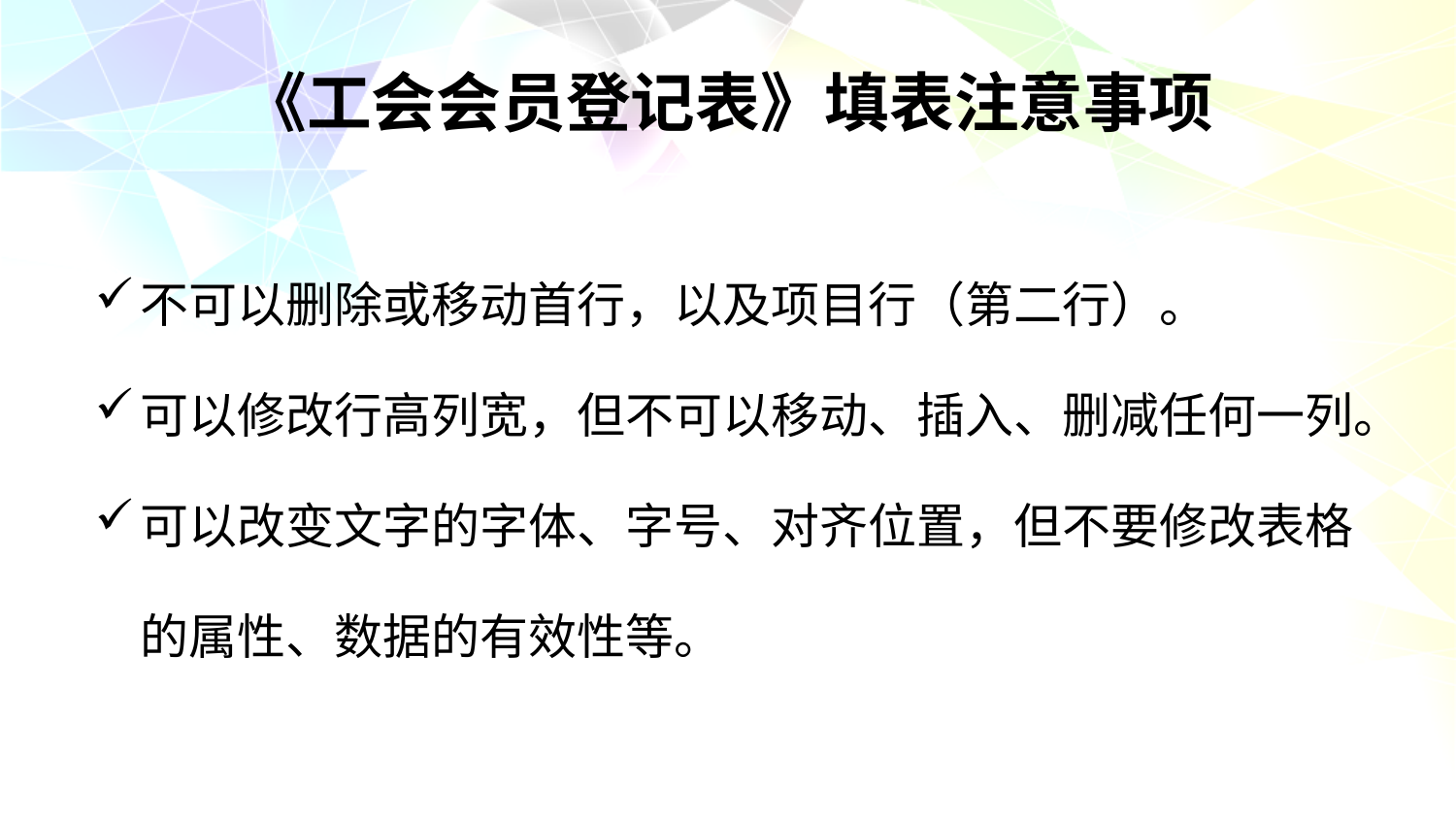

# 《工会会员登记表》填表注意事项
不可以删除或移动首行，以及项目行（第二行）。
可以修改行高列宽，但不可以移动、插入、删减任何一列。
可以改变文字的字体、字号、对齐位置，但不要修改表格的属性、数据的有效性等。